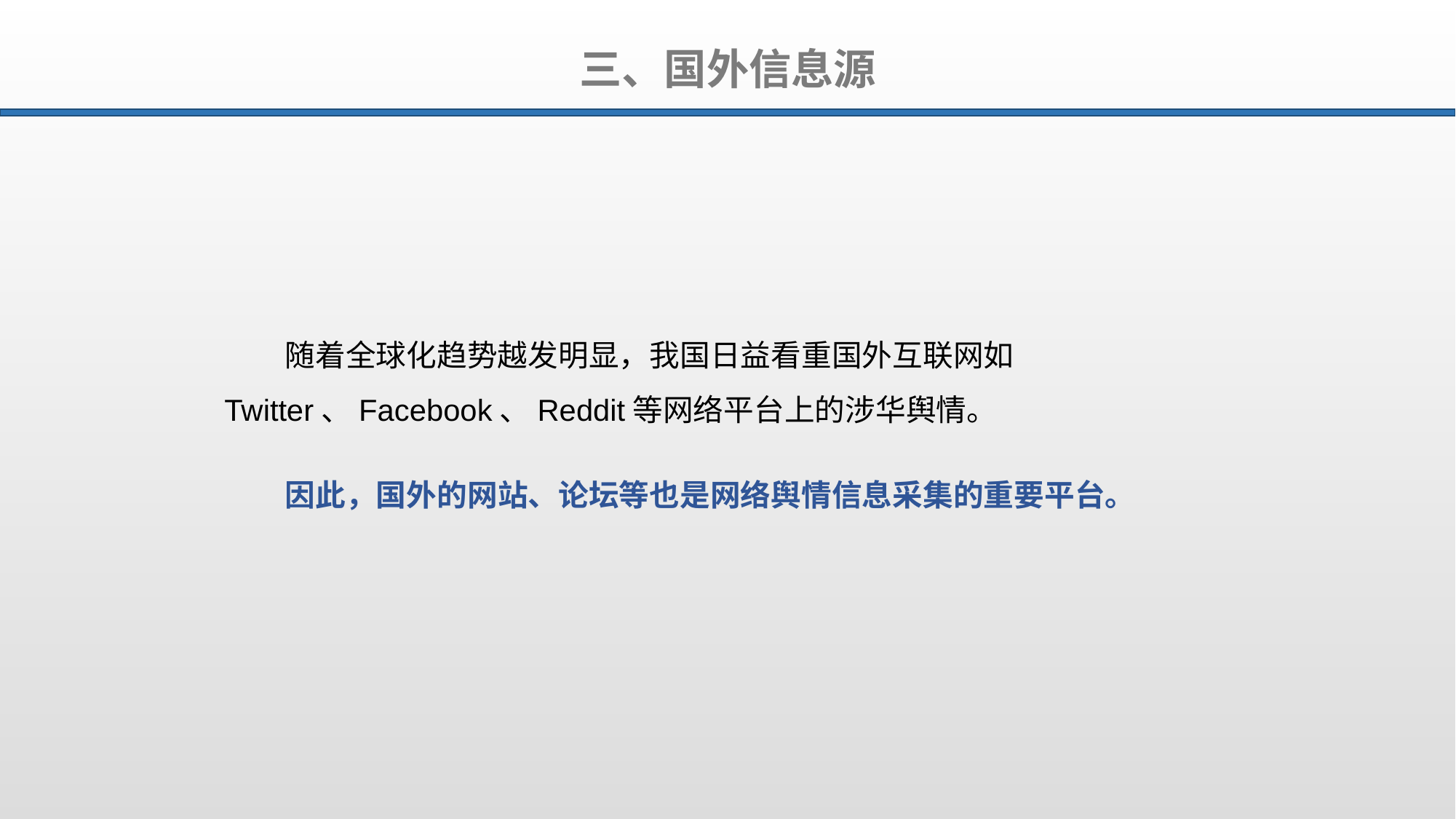

三、国外信息源

随着全球化趋势越发明显，我国日益看重国外互联网如Twitter、Facebook、Reddit等网络平台上的涉华舆情。
因此，国外的网站、论坛等也是网络舆情信息采集的重要平台。